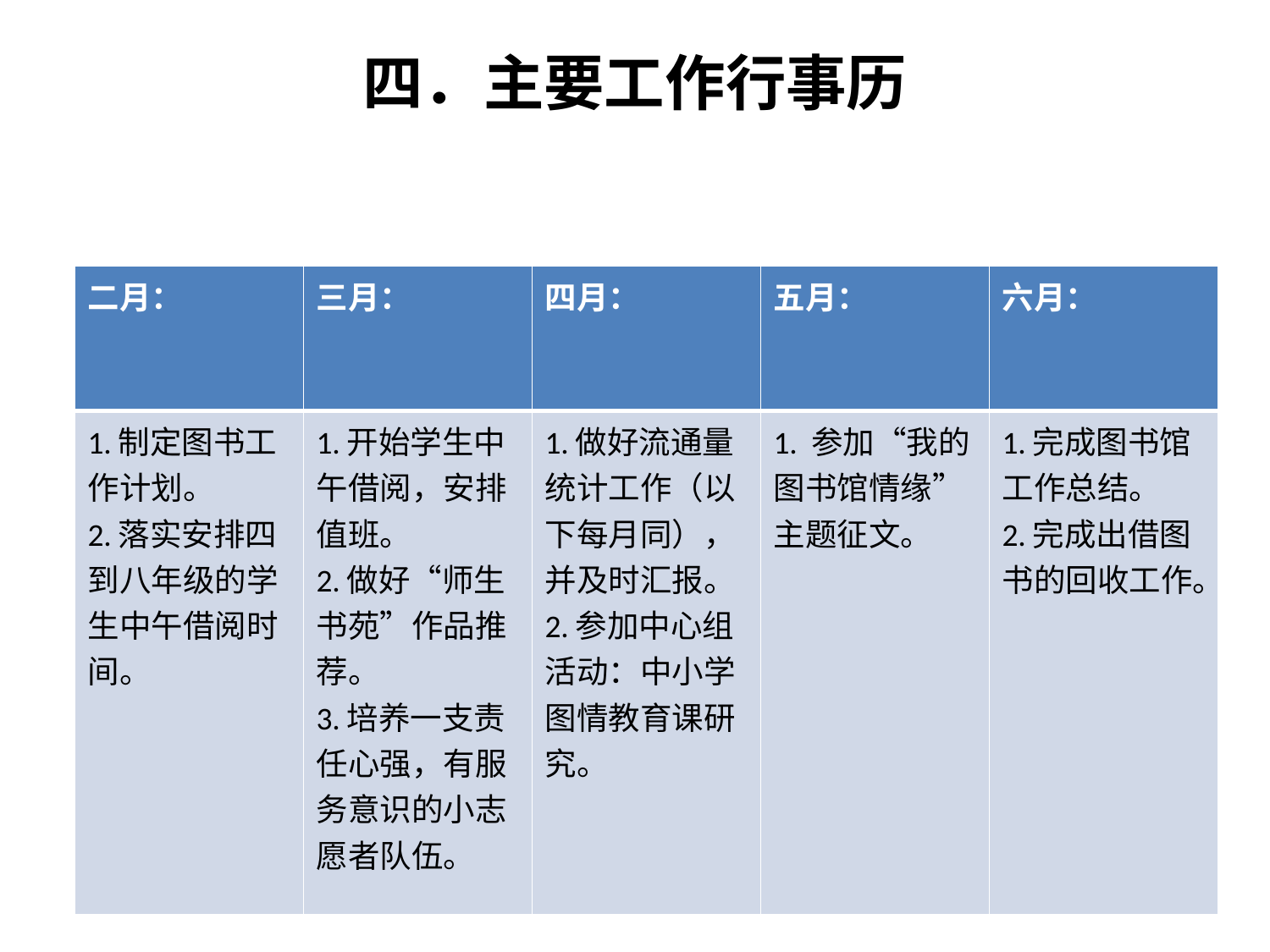

# 四．主要工作行事历
| 二月： | 三月： | 四月： | 五月： | 六月： |
| --- | --- | --- | --- | --- |
| 1.制定图书工作计划。 2.落实安排四到八年级的学生中午借阅时间。 | 1.开始学生中午借阅，安排值班。 2.做好“师生书苑”作品推荐。 3.培养一支责任心强，有服务意识的小志愿者队伍。 | 1.做好流通量统计工作（以下每月同），并及时汇报。 2.参加中心组活动：中小学图情教育课研究。 | 1. 参加“我的图书馆情缘”主题征文。 | 1.完成图书馆工作总结。 2.完成出借图书的回收工作。 |